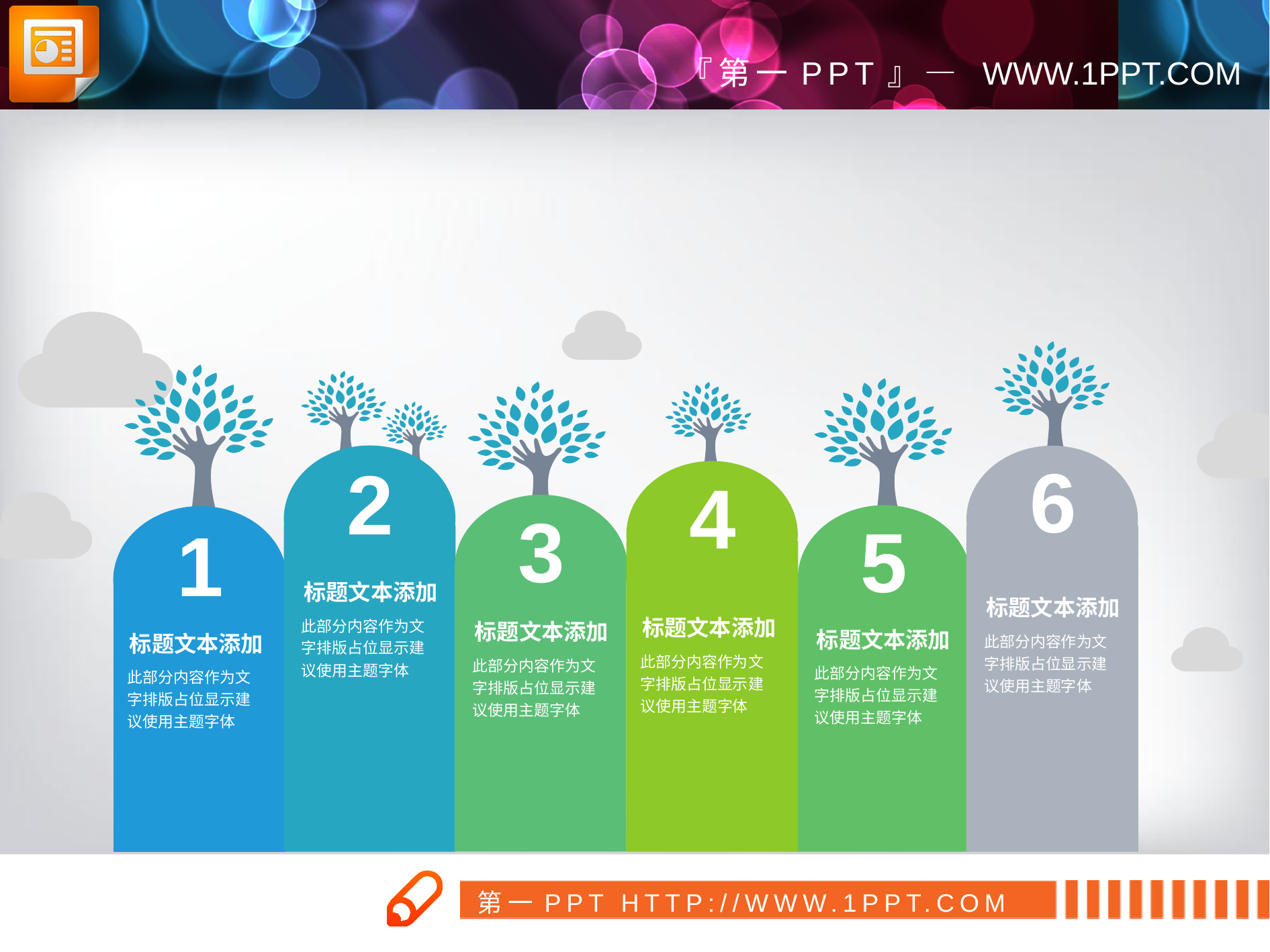

6
2
4

3
5

1

标题文本添加
此部分内容作为文字排版占位显示建议使用主题字体
标题文本添加
此部分内容作为文字排版占位显示建议使用主题字体
标题文本添加
此部分内容作为文字排版占位显示建议使用主题字体
标题文本添加
此部分内容作为文字排版占位显示建议使用主题字体
标题文本添加
此部分内容作为文字排版占位显示建议使用主题字体

标题文本添加
此部分内容作为文字排版占位显示建议使用主题字体